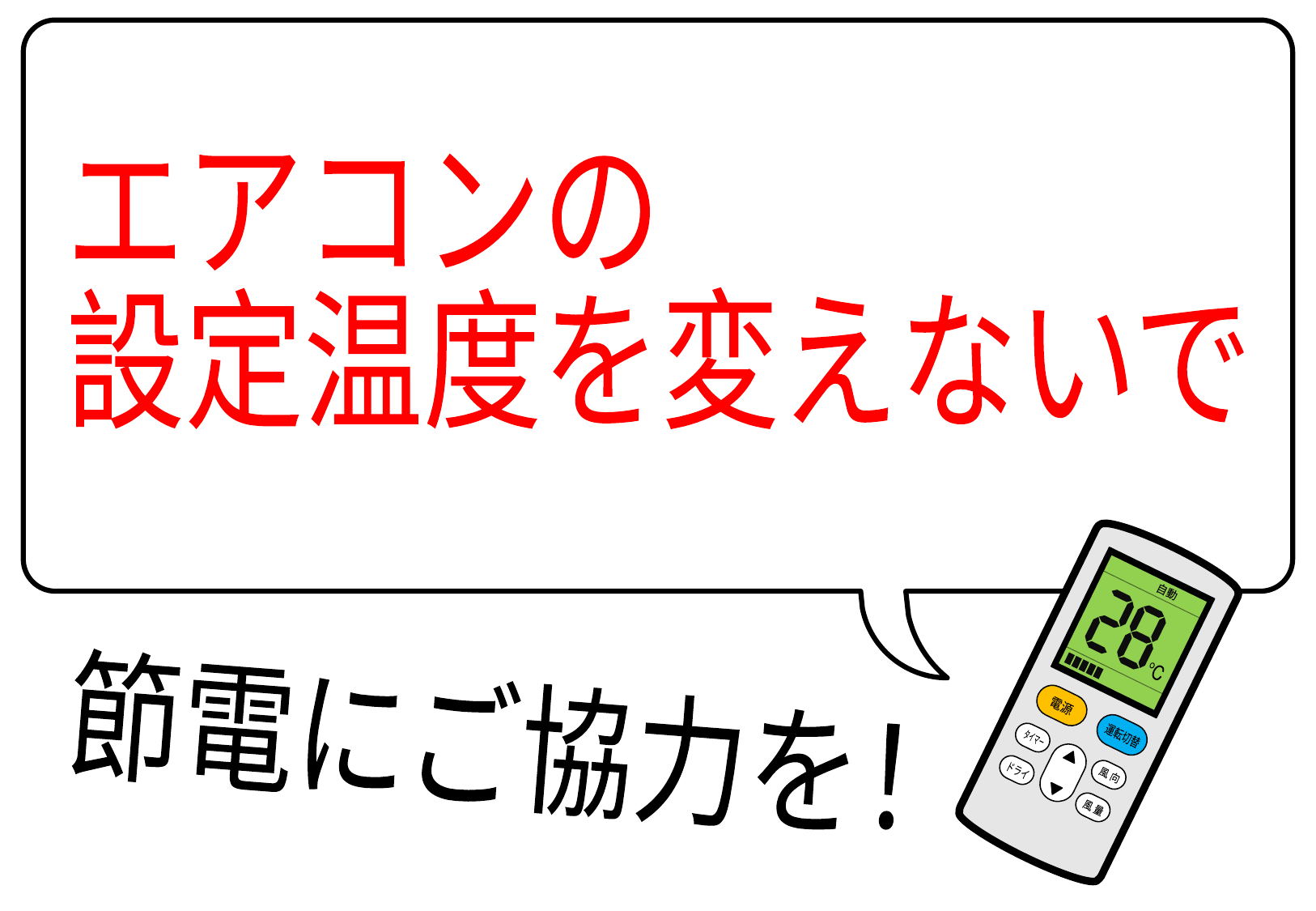

エアコンの
設定温度を変えないで

自動

℃

電源
運転切替

タイマー
風 向

ドライ
風 量

節電にご協力を！